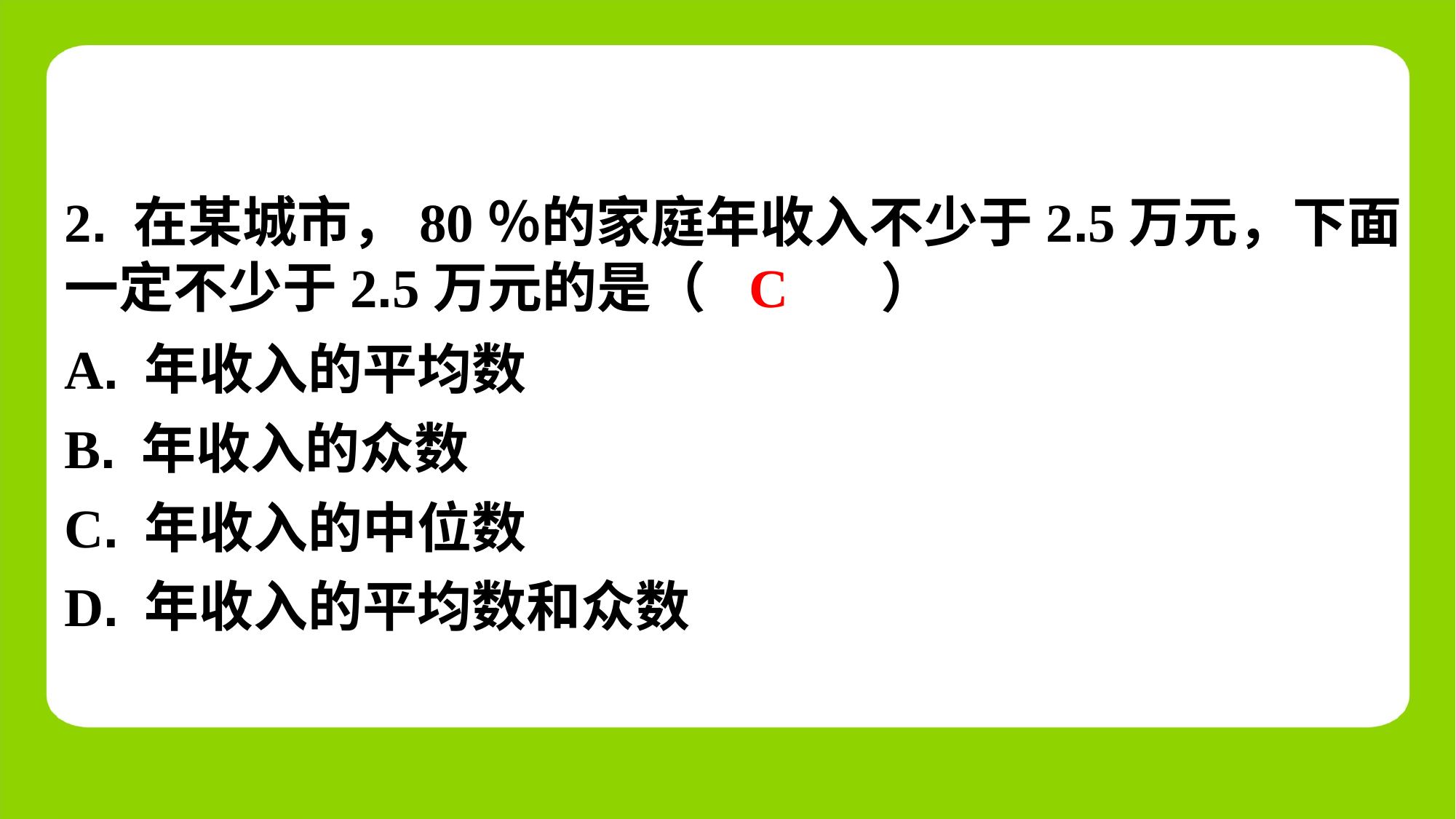

2. 在某城市，80％的家庭年收入不少于2.5万元，下面
一定不少于2.5万元的是（　C　）
C
| A. 年收入的平均数 |
| --- |
| B. 年收入的众数 |
| C. 年收入的中位数 |
| D. 年收入的平均数和众数 |